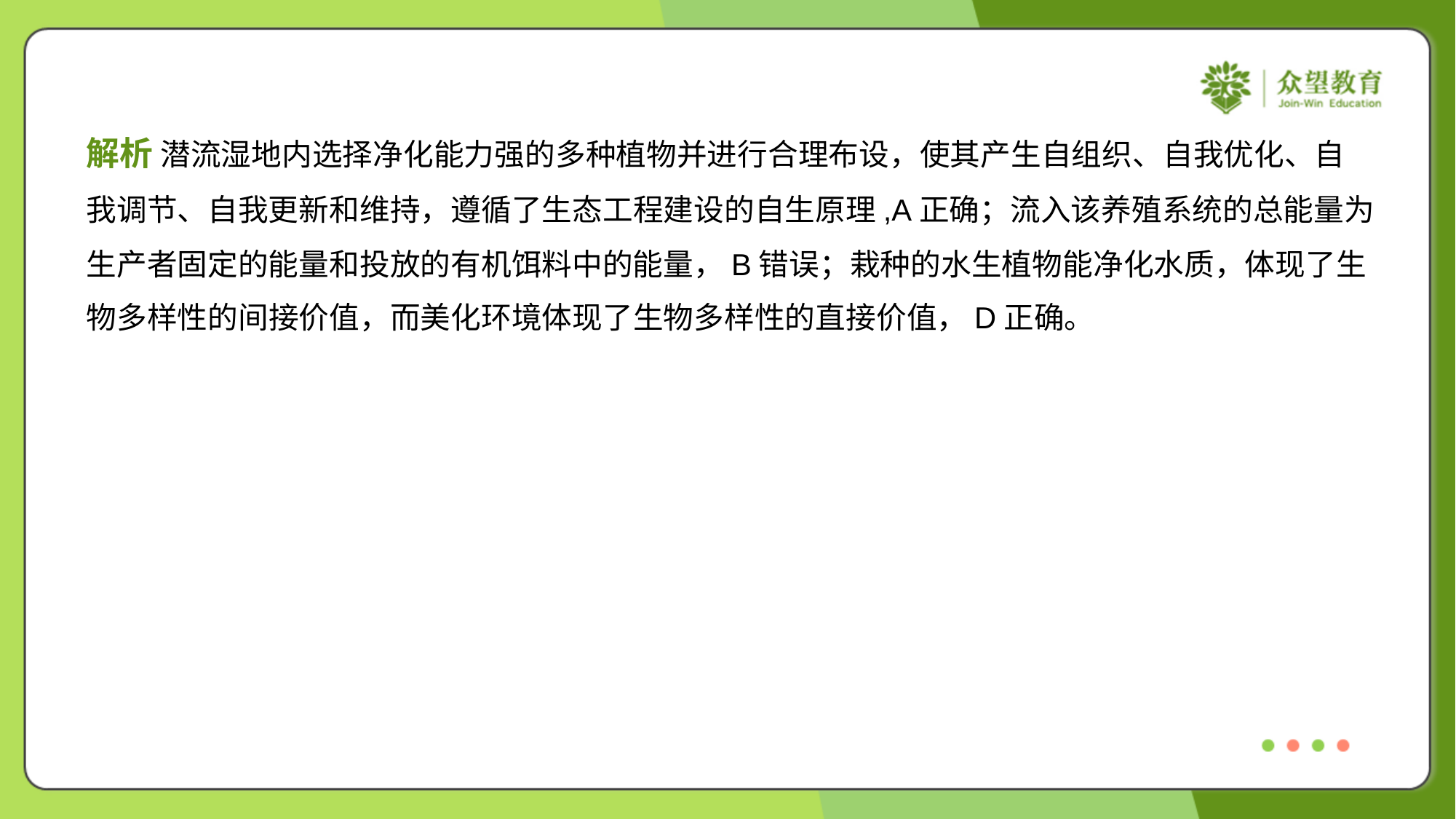

解析 潜流湿地内选择净化能力强的多种植物并进行合理布设，使其产生自组织、自我优化、自
我调节、自我更新和维持，遵循了生态工程建设的自生原理,A正确；流入该养殖系统的总能量为
生产者固定的能量和投放的有机饵料中的能量，B错误；栽种的水生植物能净化水质，体现了生
物多样性的间接价值，而美化环境体现了生物多样性的直接价值，D正确。